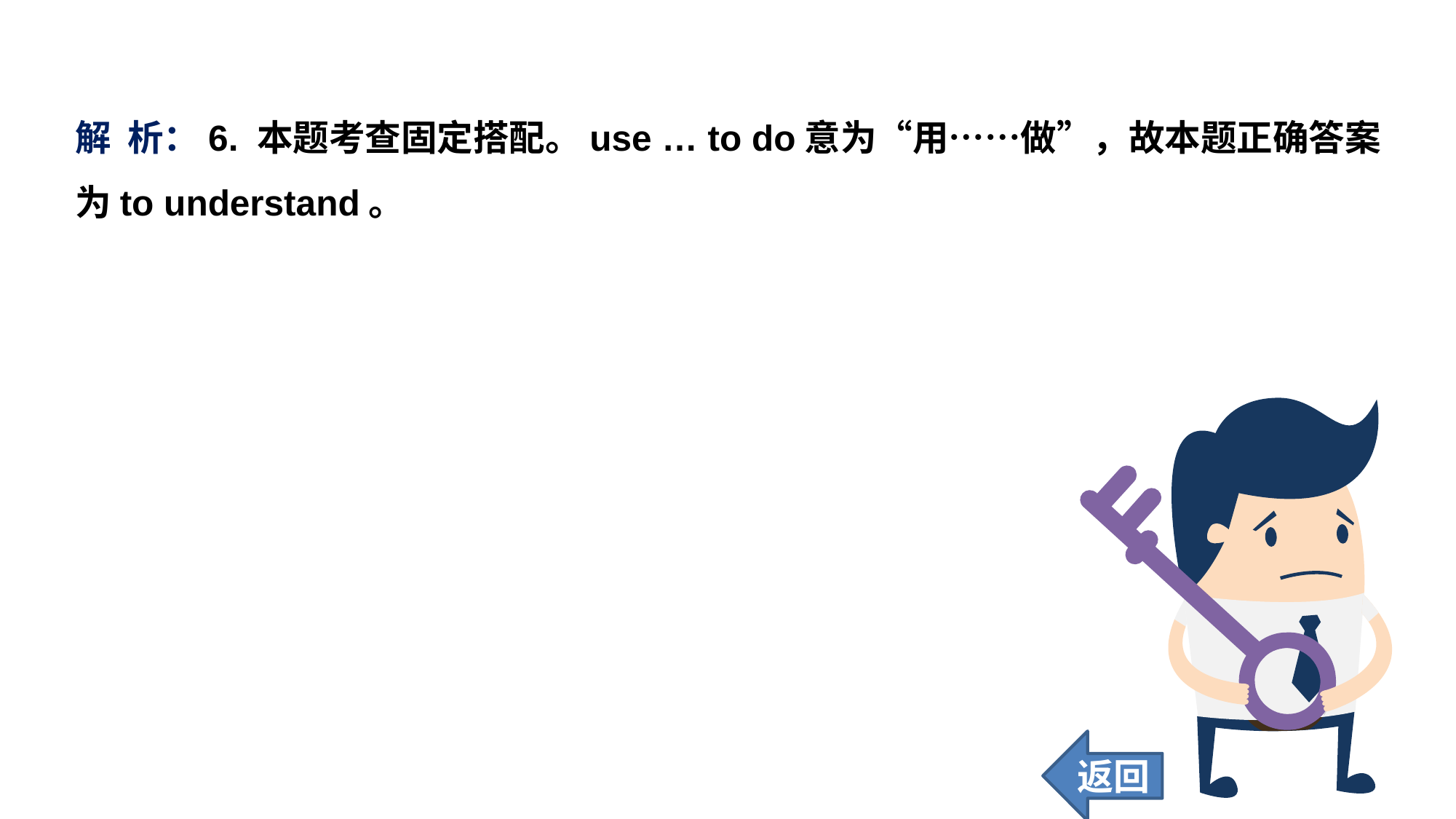

解  析：6. 本题考查固定搭配。use … to do意为“用……做”，故本题正确答案为to understand。

返回
106